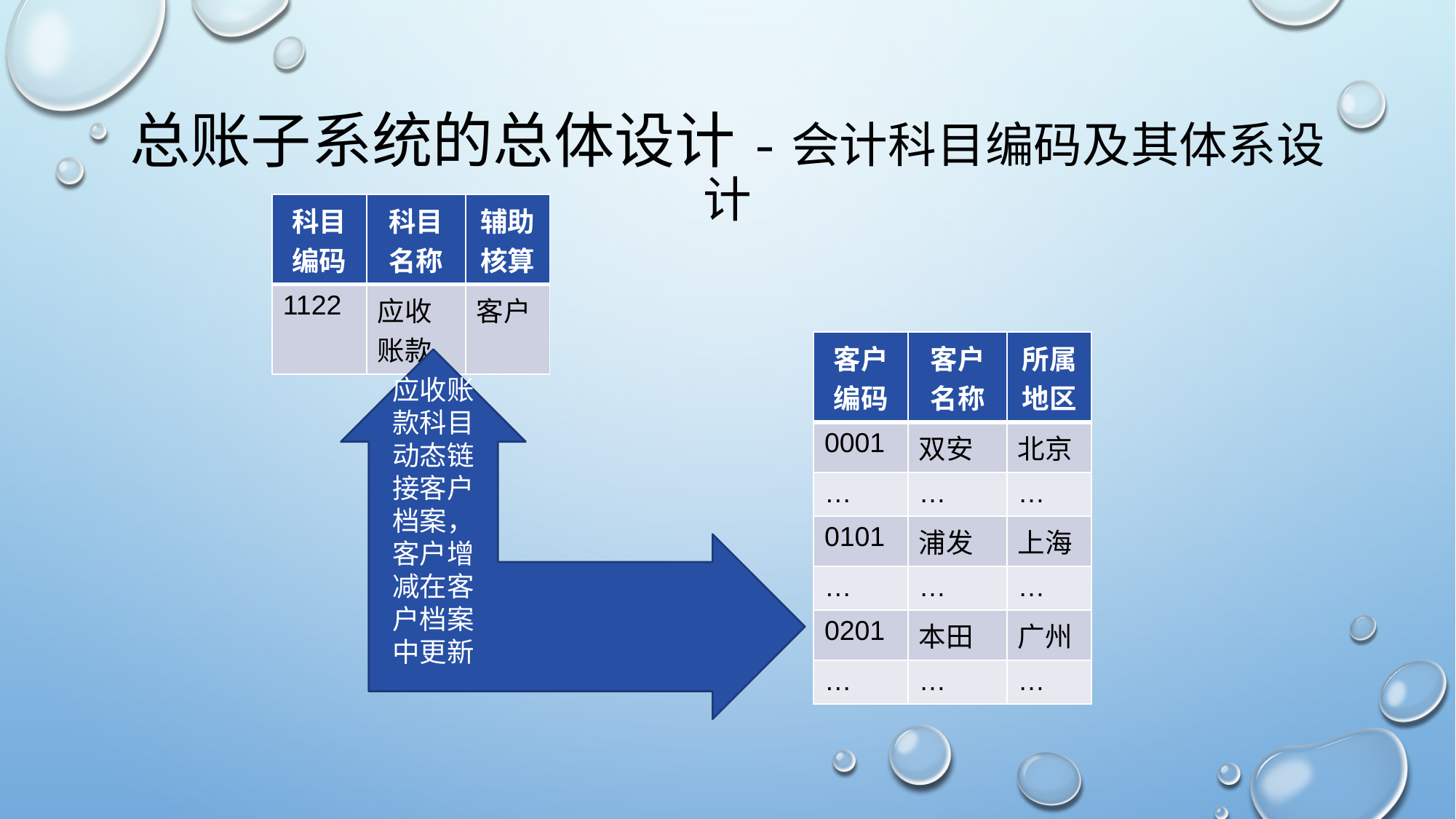

# 总账子系统的总体设计-会计科目编码及其体系设计
| 科目编码 | 科目名称 | 辅助核算 |
| --- | --- | --- |
| 1122 | 应收账款 | 客户 |
应收账款科目动态链接客户档案，客户增减在客户档案中更新
| 客户编码 | 客户名称 | 所属地区 |
| --- | --- | --- |
| 0001 | 双安 | 北京 |
| … | … | … |
| 0101 | 浦发 | 上海 |
| … | … | … |
| 0201 | 本田 | 广州 |
| … | … | … |